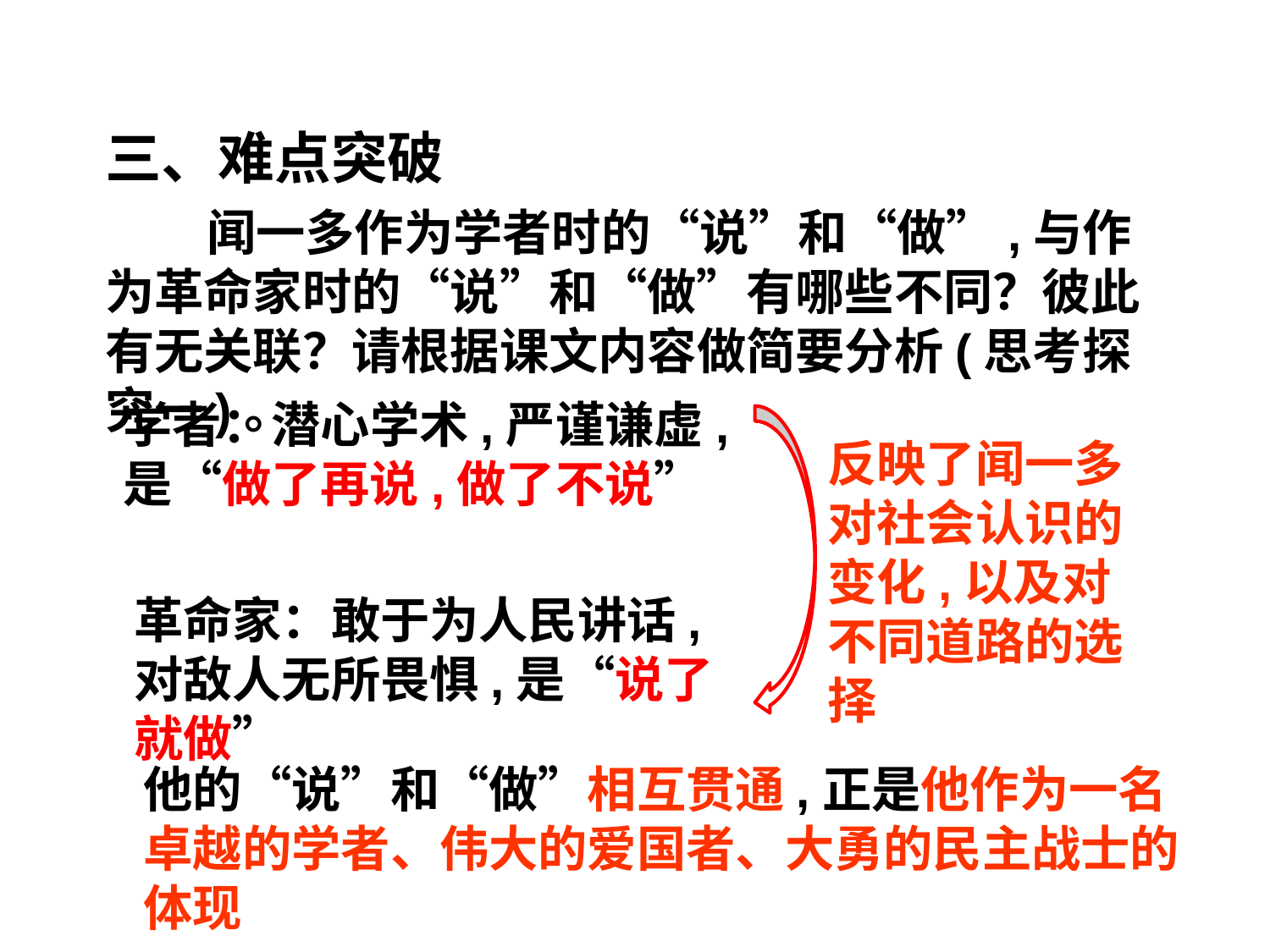

三、难点突破
        闻一多作为学者时的“说”和“做”,与作为革命家时的“说”和“做”有哪些不同？彼此有无关联？请根据课文内容做简要分析(思考探究一)。
学者：潜心学术,严谨谦虚,是“做了再说,做了不说”

反映了闻一多对社会认识的变化,以及对不同道路的选择
革命家：敢于为人民讲话,对敌人无所畏惧,是“说了就做”
他的“说”和“做”相互贯通,正是他作为一名卓越的学者、伟大的爱国者、大勇的民主战士的体现